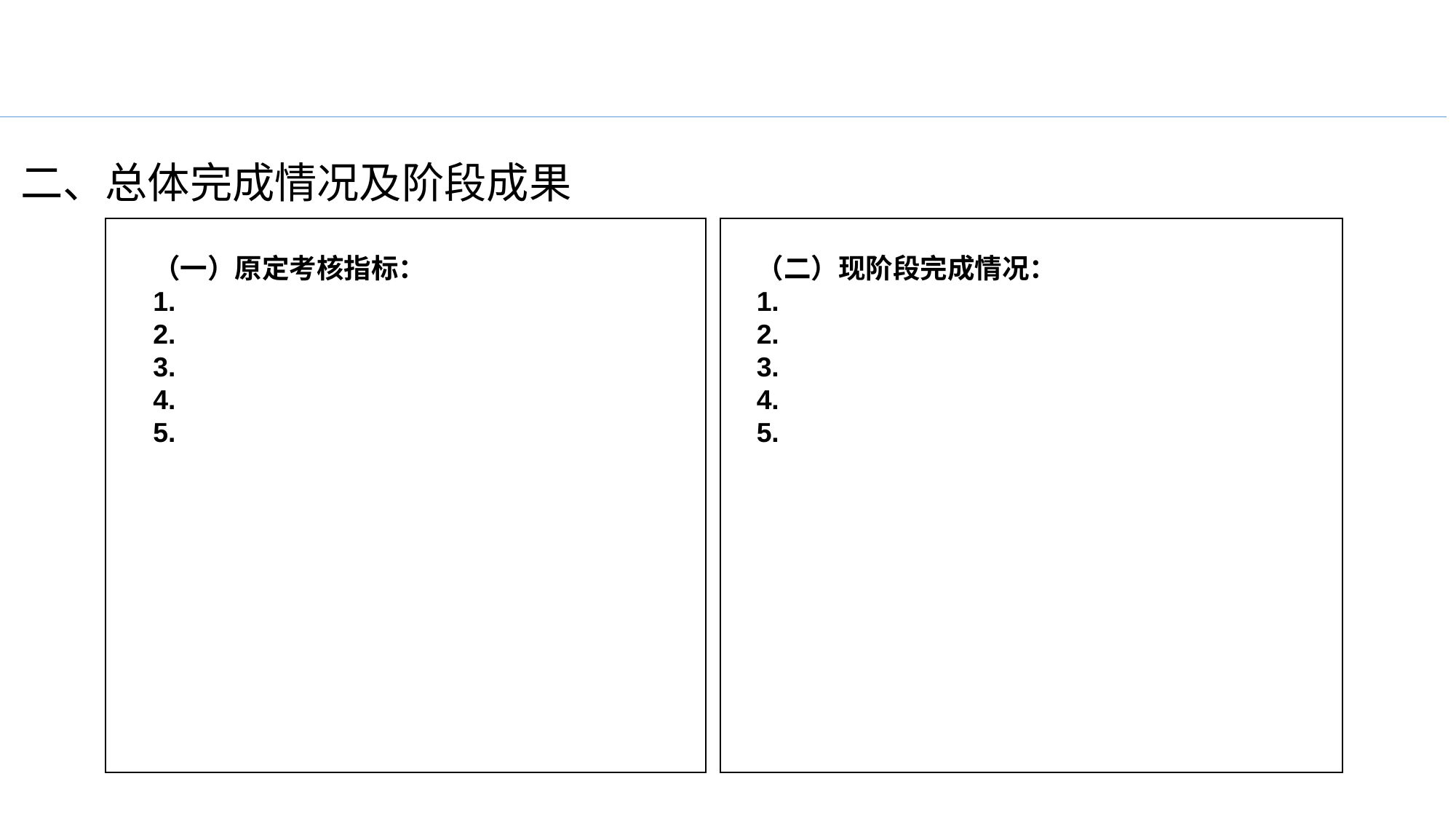

二、总体完成情况及阶段成果

（二）现阶段完成情况：
1.
2.
3.
4.
5.
（一）原定考核指标：
1.
2.
3.
4.
5.